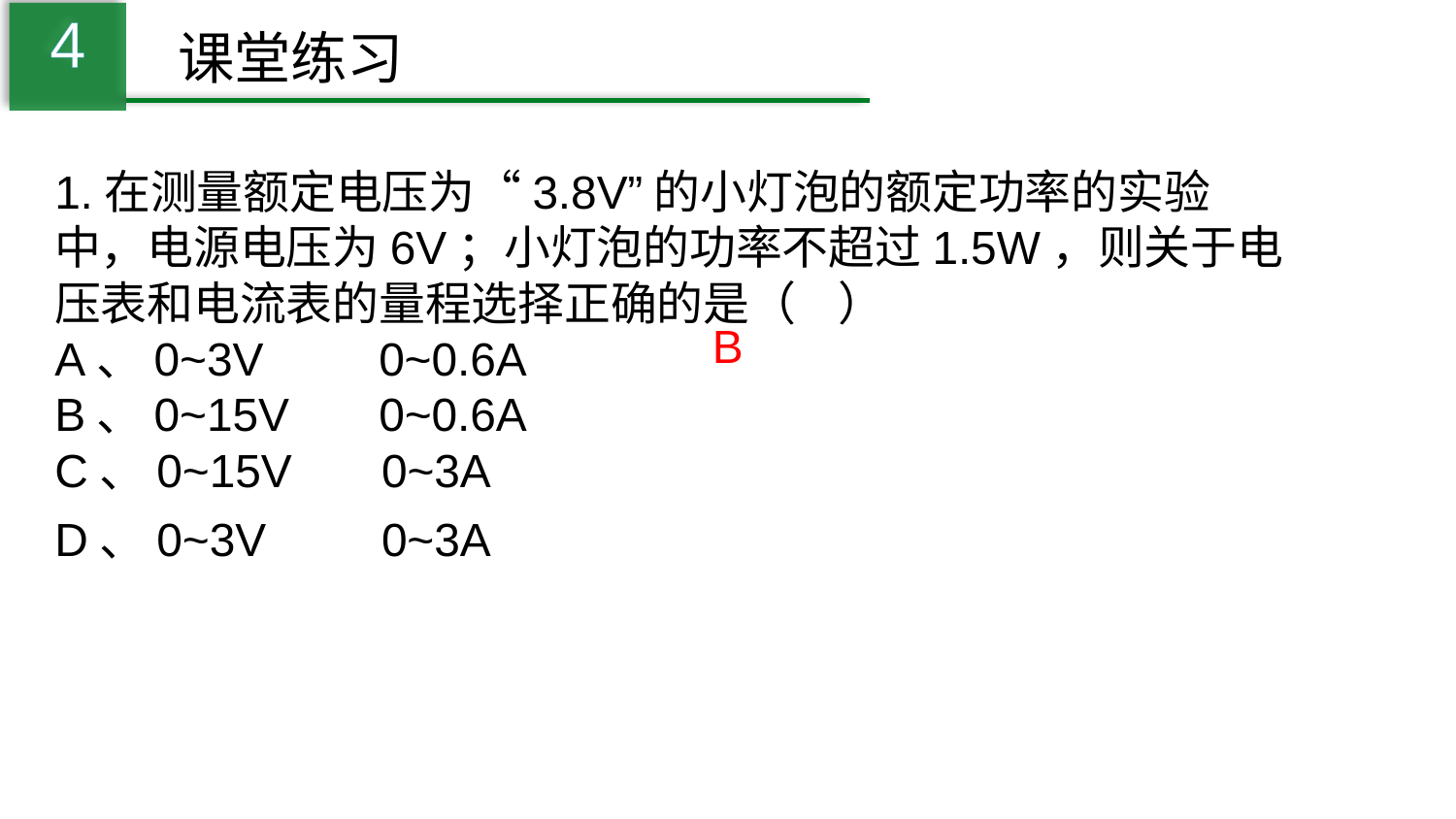

4
课堂练习
1.在测量额定电压为“3.8V”的小灯泡的额定功率的实验中，电源电压为6V；小灯泡的功率不超过1.5W，则关于电压表和电流表的量程选择正确的是（    ）
A、0~3V         0~0.6A
B、0~15V       0~0.6A
C、0~15V       0~3A
D、0~3V         0~3A
B